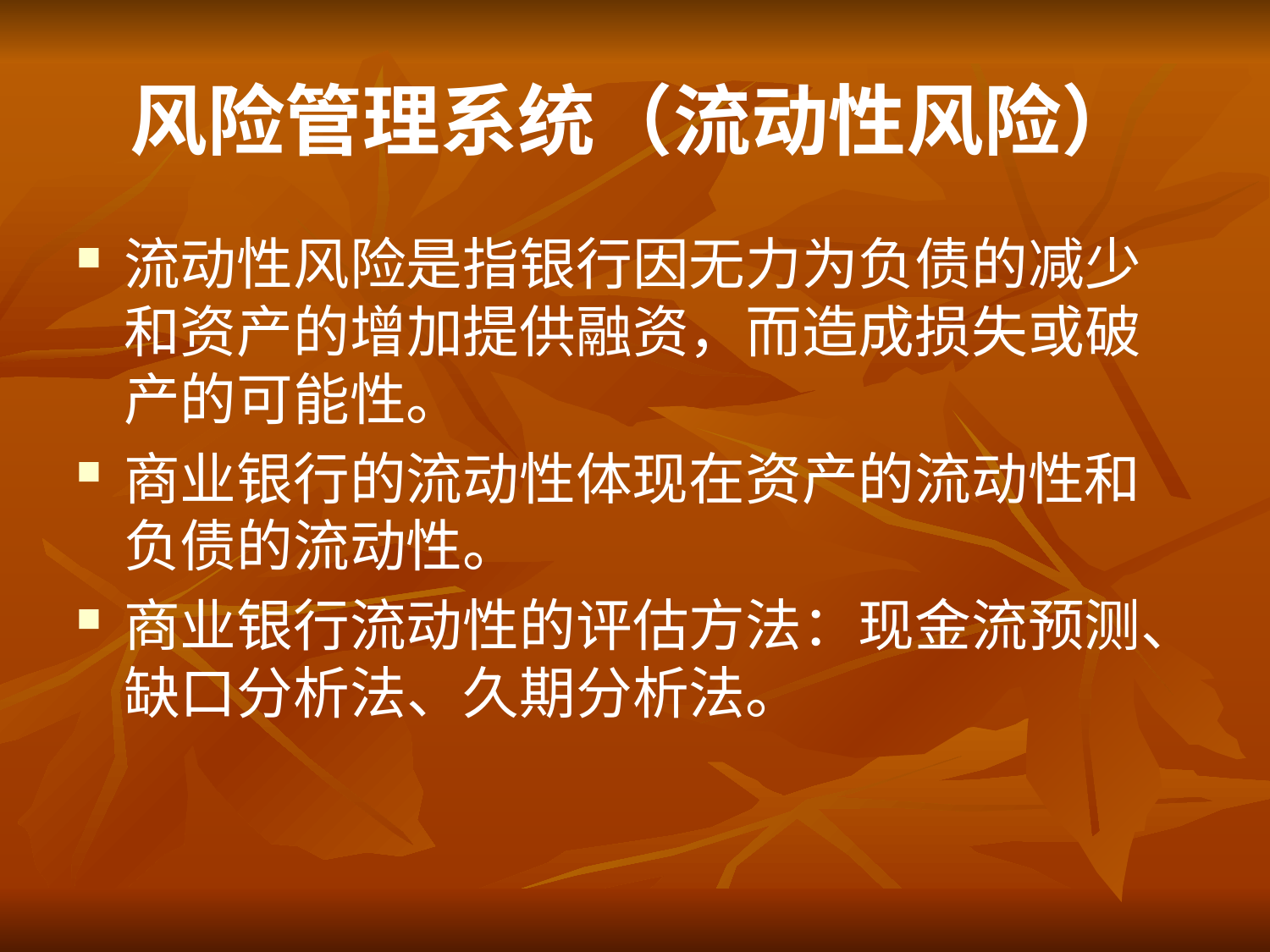

# 风险管理系统（流动性风险）
流动性风险是指银行因无力为负债的减少和资产的增加提供融资，而造成损失或破产的可能性。
商业银行的流动性体现在资产的流动性和负债的流动性。
商业银行流动性的评估方法：现金流预测、缺口分析法、久期分析法。